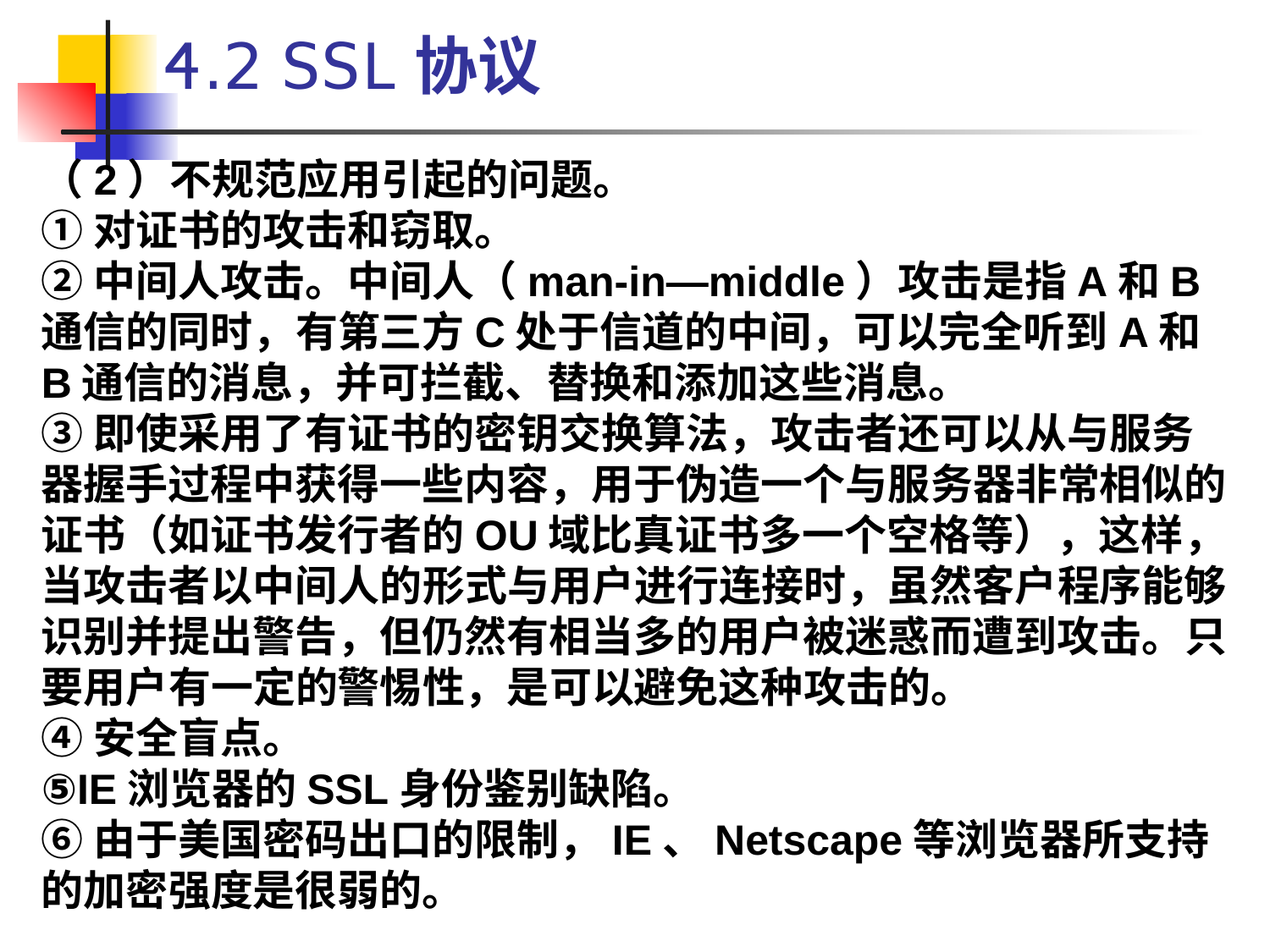

4.2 SSL协议
（2）不规范应用引起的问题。
①对证书的攻击和窃取。
②中间人攻击。中间人（man-in—middle）攻击是指A和B通信的同时，有第三方C处于信道的中间，可以完全听到A和B通信的消息，并可拦截、替换和添加这些消息。
③即使采用了有证书的密钥交换算法，攻击者还可以从与服务器握手过程中获得一些内容，用于伪造一个与服务器非常相似的证书（如证书发行者的OU域比真证书多一个空格等），这样，当攻击者以中间人的形式与用户进行连接时，虽然客户程序能够识别并提出警告，但仍然有相当多的用户被迷惑而遭到攻击。只要用户有一定的警惕性，是可以避免这种攻击的。
④安全盲点。
⑤IE浏览器的SSL身份鉴别缺陷。
⑥由于美国密码出口的限制，IE、Netscape等浏览器所支持的加密强度是很弱的。